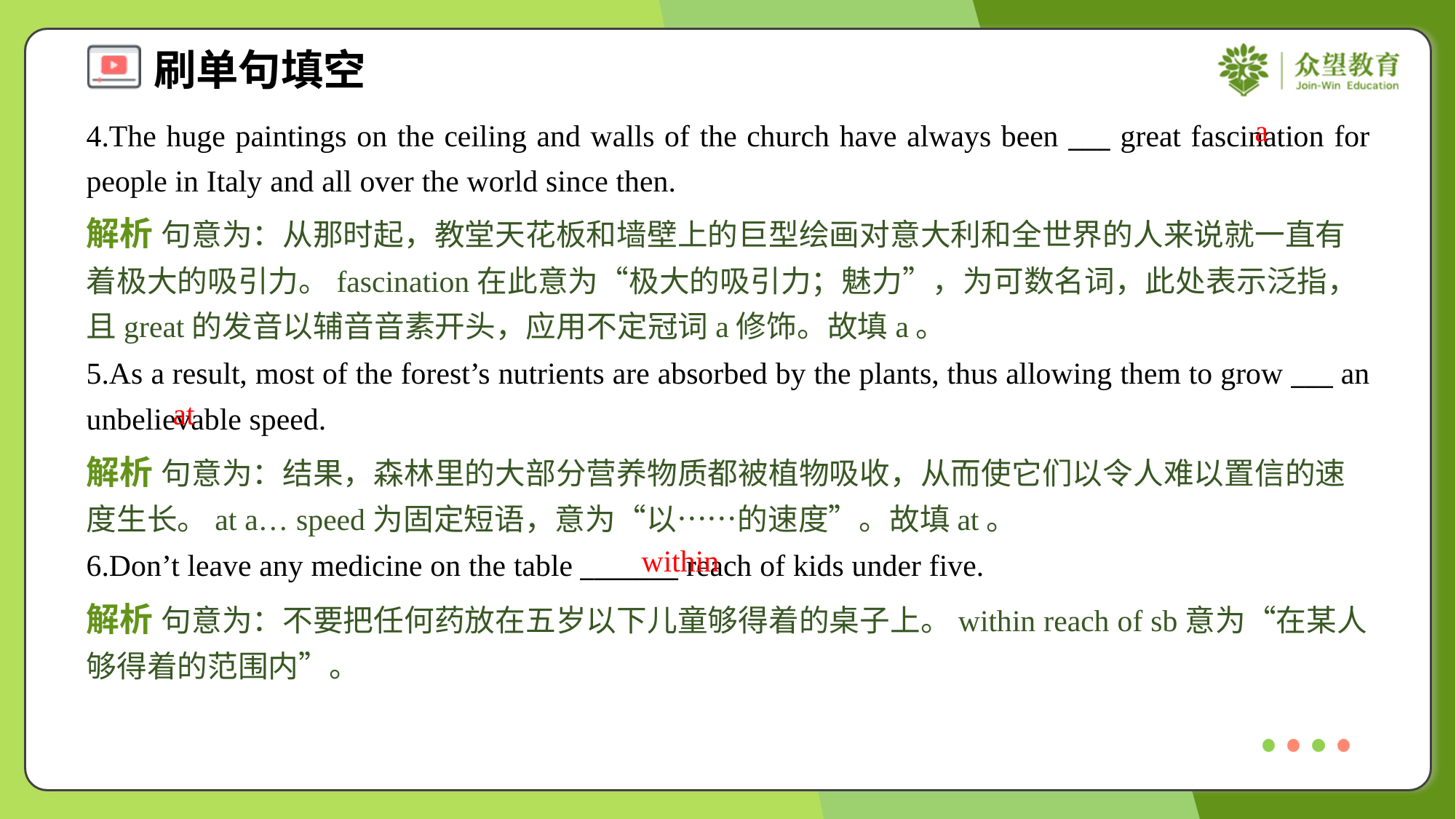

a
4.The huge paintings on the ceiling and walls of the church have always been ___ great fascination for people in Italy and all over the world since then.
解析 句意为：从那时起，教堂天花板和墙壁上的巨型绘画对意大利和全世界的人来说就一直有着极大的吸引力。fascination在此意为“极大的吸引力；魅力”，为可数名词，此处表示泛指，且great的发音以辅音音素开头，应用不定冠词a修饰。故填a。
5.As a result, most of the forest’s nutrients are absorbed by the plants, thus allowing them to grow ___ an unbelievable speed.
at
解析 句意为：结果，森林里的大部分营养物质都被植物吸收，从而使它们以令人难以置信的速度生长。at a… speed为固定短语，意为“以……的速度”。故填at。
within
6.Don’t leave any medicine on the table _______ reach of kids under five.
解析 句意为：不要把任何药放在五岁以下儿童够得着的桌子上。within reach of sb意为“在某人够得着的范围内”。